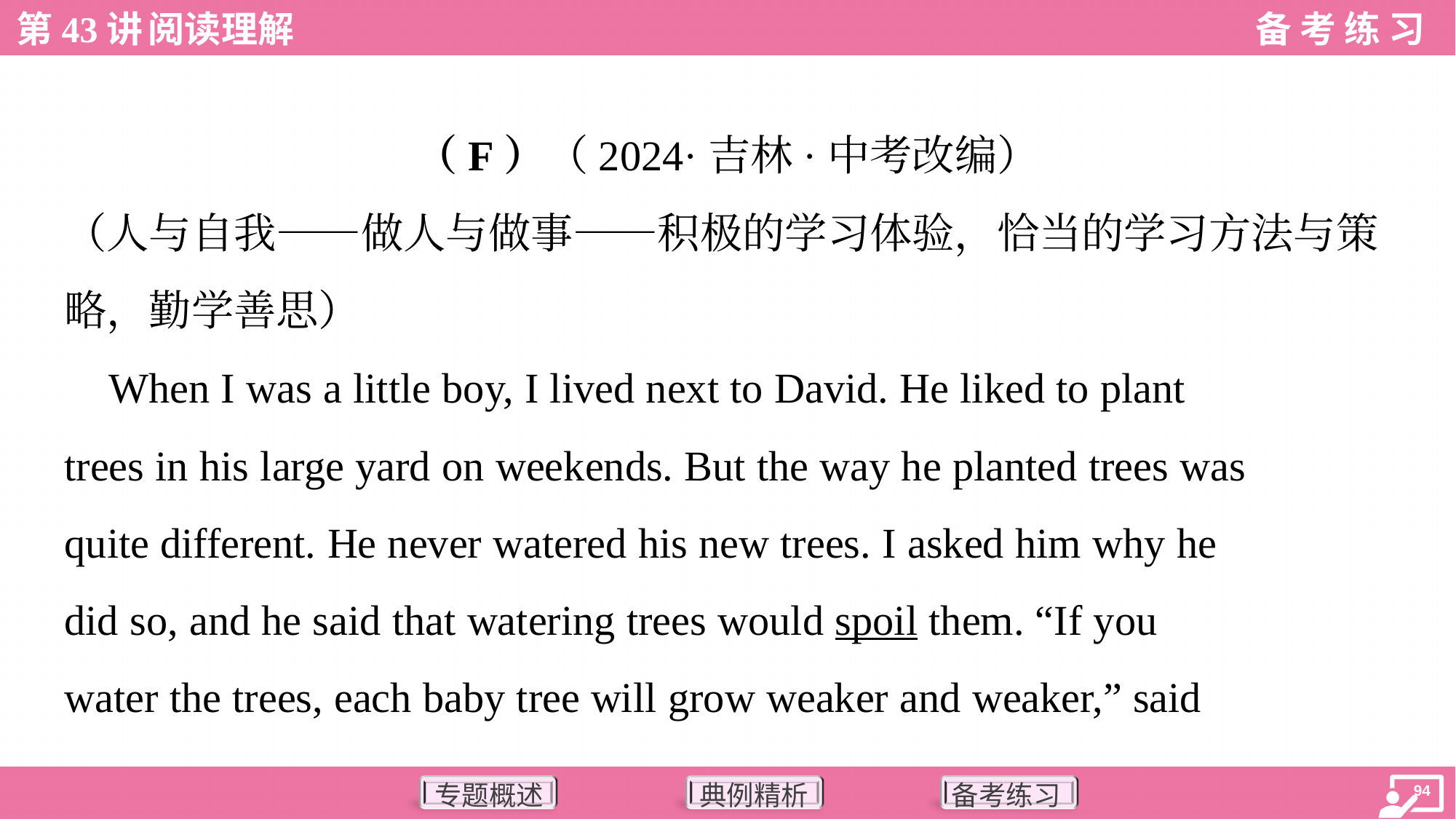

（F）（2024·吉林·中考改编）
（人与自我——做人与做事——积极的学习体验，恰当的学习方法与策
略，勤学善思）
    When I was a little boy, I lived next to David. He liked to plant
trees in his large yard on weekends. But the way he planted trees was
quite different. He never watered his new trees. I asked him why he
did so, and he said that watering trees would spoil them. “If you
water the trees, each baby tree will grow weaker and weaker,” said